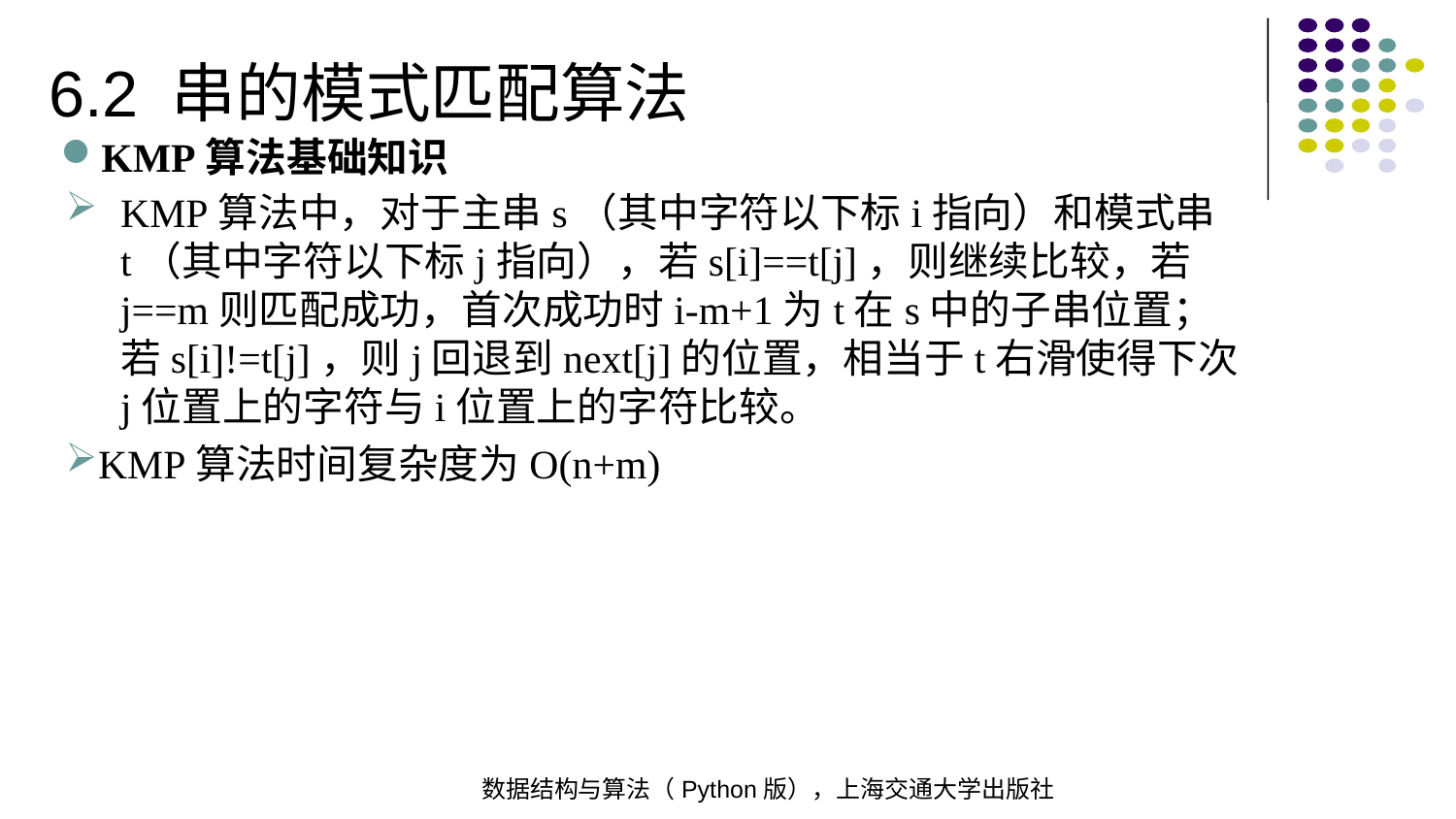

6.2 串的模式匹配算法
KMP算法基础知识
KMP算法中，对于主串s（其中字符以下标i指向）和模式串t（其中字符以下标j指向），若s[i]==t[j]，则继续比较，若j==m则匹配成功，首次成功时i-m+1为t在s中的子串位置；若s[i]!=t[j]，则j回退到next[j]的位置，相当于t右滑使得下次j位置上的字符与i位置上的字符比较。
KMP算法时间复杂度为O(n+m)